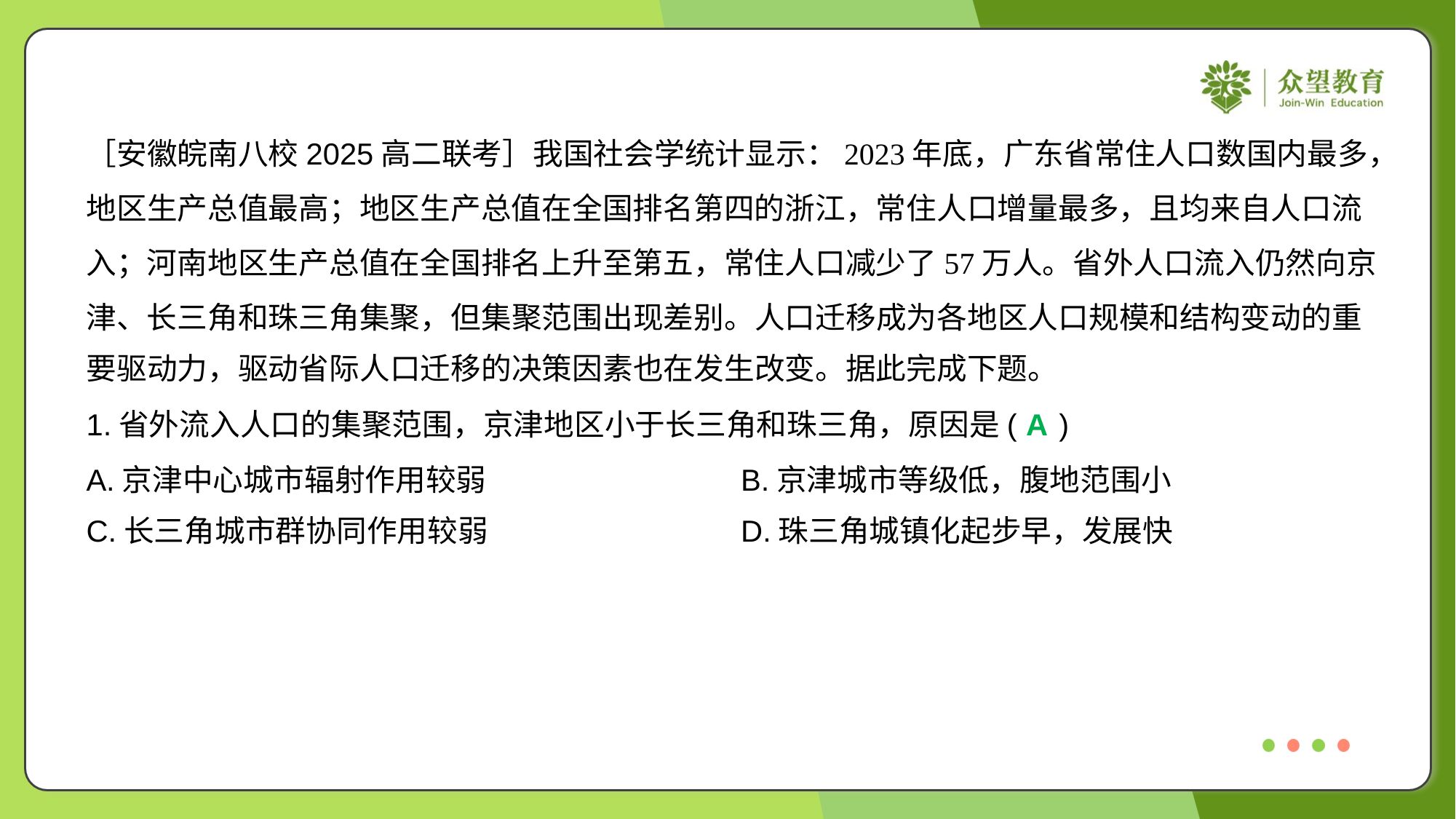

［安徽皖南八校2025高二联考］我国社会学统计显示：2023年底，广东省常住人口数国内最多，
地区生产总值最高；地区生产总值在全国排名第四的浙江，常住人口增量最多，且均来自人口流
入；河南地区生产总值在全国排名上升至第五，常住人口减少了57万人。省外人口流入仍然向京
津、长三角和珠三角集聚，但集聚范围出现差别。人口迁移成为各地区人口规模和结构变动的重
要驱动力，驱动省际人口迁移的决策因素也在发生改变。据此完成下题。
1.省外流入人口的集聚范围，京津地区小于长三角和珠三角，原因是(     )
A
A.京津中心城市辐射作用较弱	B.京津城市等级低，腹地范围小
C.长三角城市群协同作用较弱	D.珠三角城镇化起步早，发展快